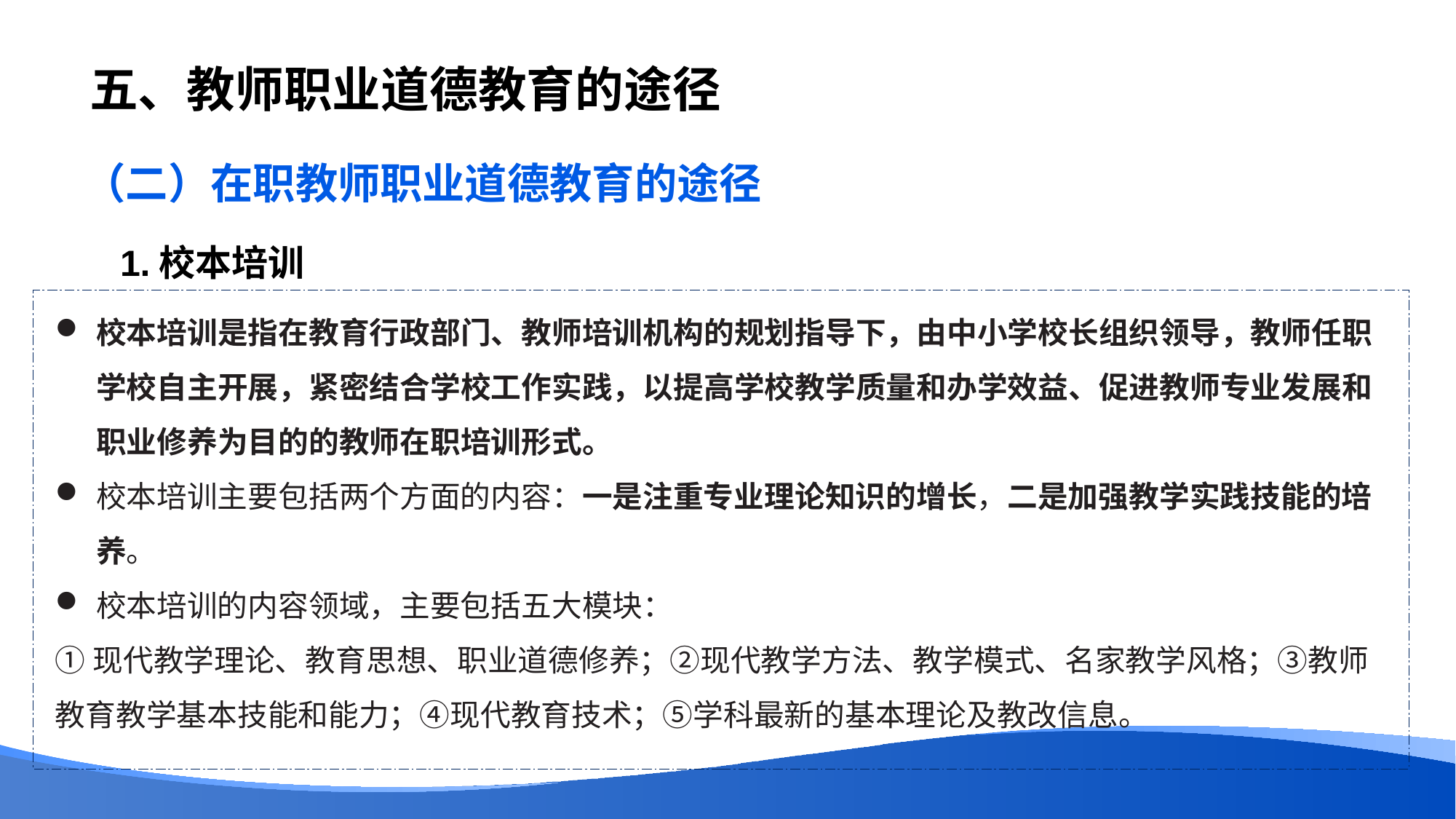

# 五、教师职业道德教育的途径
（二）在职教师职业道德教育的途径
1.校本培训

校本培训是指在教育行政部门、教师培训机构的规划指导下，由中小学校长组织领导，教师任职学校自主开展，紧密结合学校工作实践，以提高学校教学质量和办学效益、促进教师专业发展和职业修养为目的的教师在职培训形式。
校本培训主要包括两个方面的内容：一是注重专业理论知识的增长，二是加强教学实践技能的培养。
校本培训的内容领域，主要包括五大模块：
①现代教学理论、教育思想、职业道德修养；②现代教学方法、教学模式、名家教学风格；③教师教育教学基本技能和能力；④现代教育技术；⑤学科最新的基本理论及教改信息。